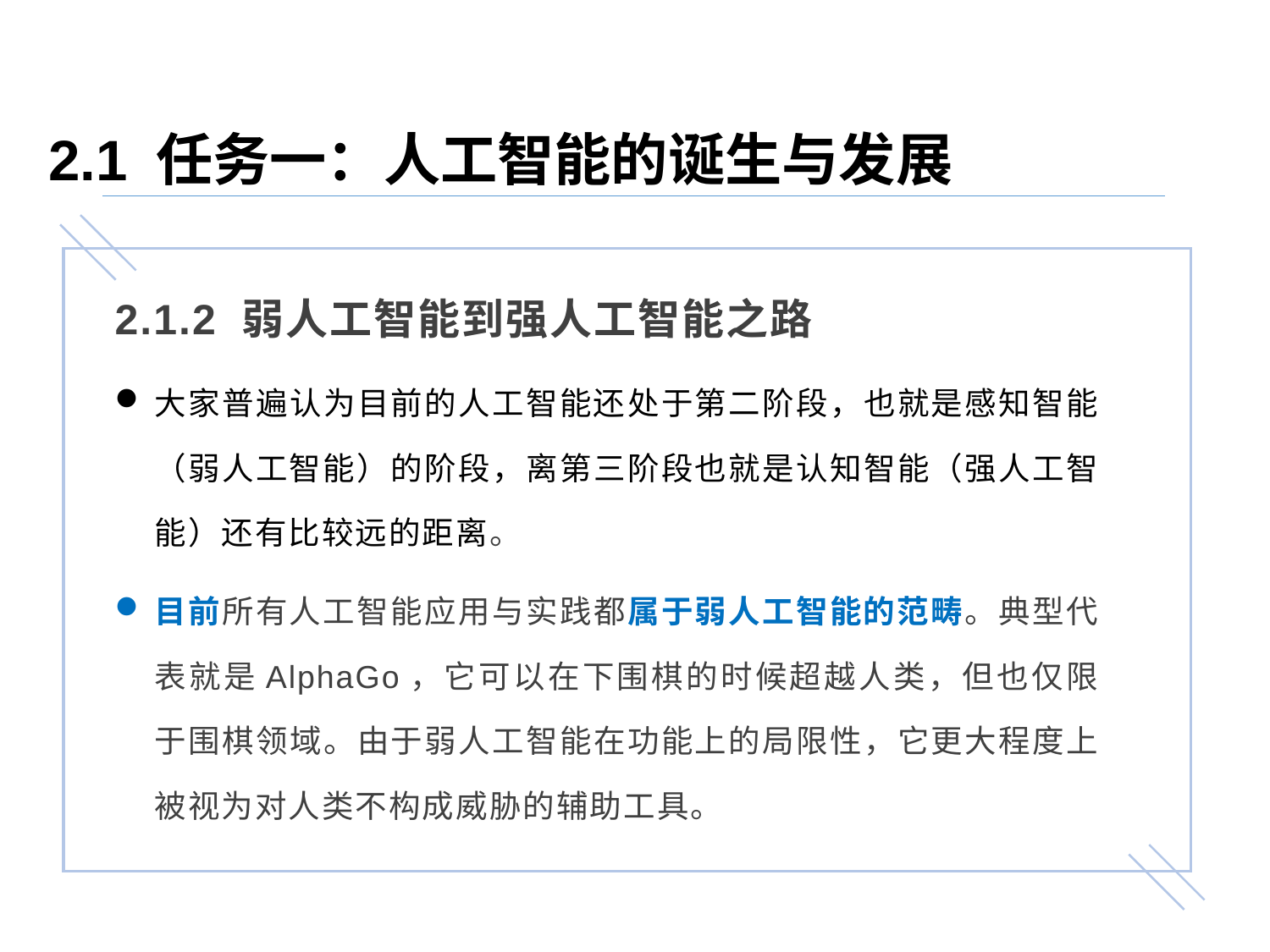

2.1 任务一：人工智能的诞生与发展

2.1.2 弱人工智能到强人工智能之路
大家普遍认为目前的人工智能还处于第二阶段，也就是感知智能（弱人工智能）的阶段，离第三阶段也就是认知智能（强人工智能）还有比较远的距离。
目前所有人工智能应用与实践都属于弱人工智能的范畴。典型代表就是AlphaGo，它可以在下围棋的时候超越人类，但也仅限于围棋领域。由于弱人工智能在功能上的局限性，它更大程度上被视为对人类不构成威胁的辅助工具。